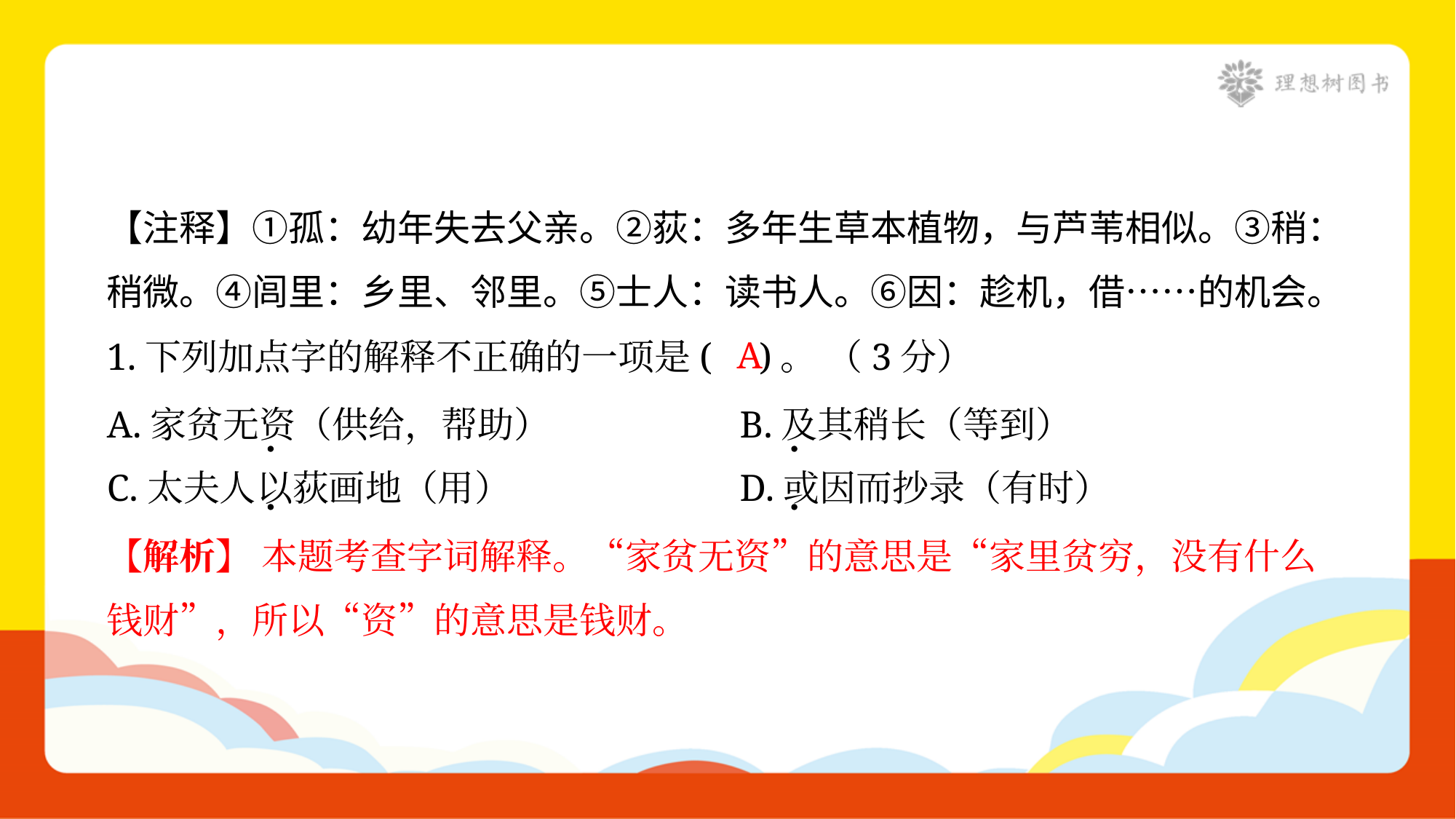

【注释】①孤：幼年失去父亲。②荻：多年生草本植物，与芦苇相似。③稍：
稍微。④闾里：乡里、邻里。⑤士人：读书人。⑥因：趁机，借……的机会。
A
1.下列加点字的解释不正确的一项是(     )。 （3分）
A.家贫无资（供给，帮助）	B.及其稍长（等到）
C.太夫人以荻画地（用）	D.或因而抄录（有时）

【解析】 本题考查字词解释。“家贫无资”的意思是“家里贫穷，没有什么
钱财”，所以“资”的意思是钱财。